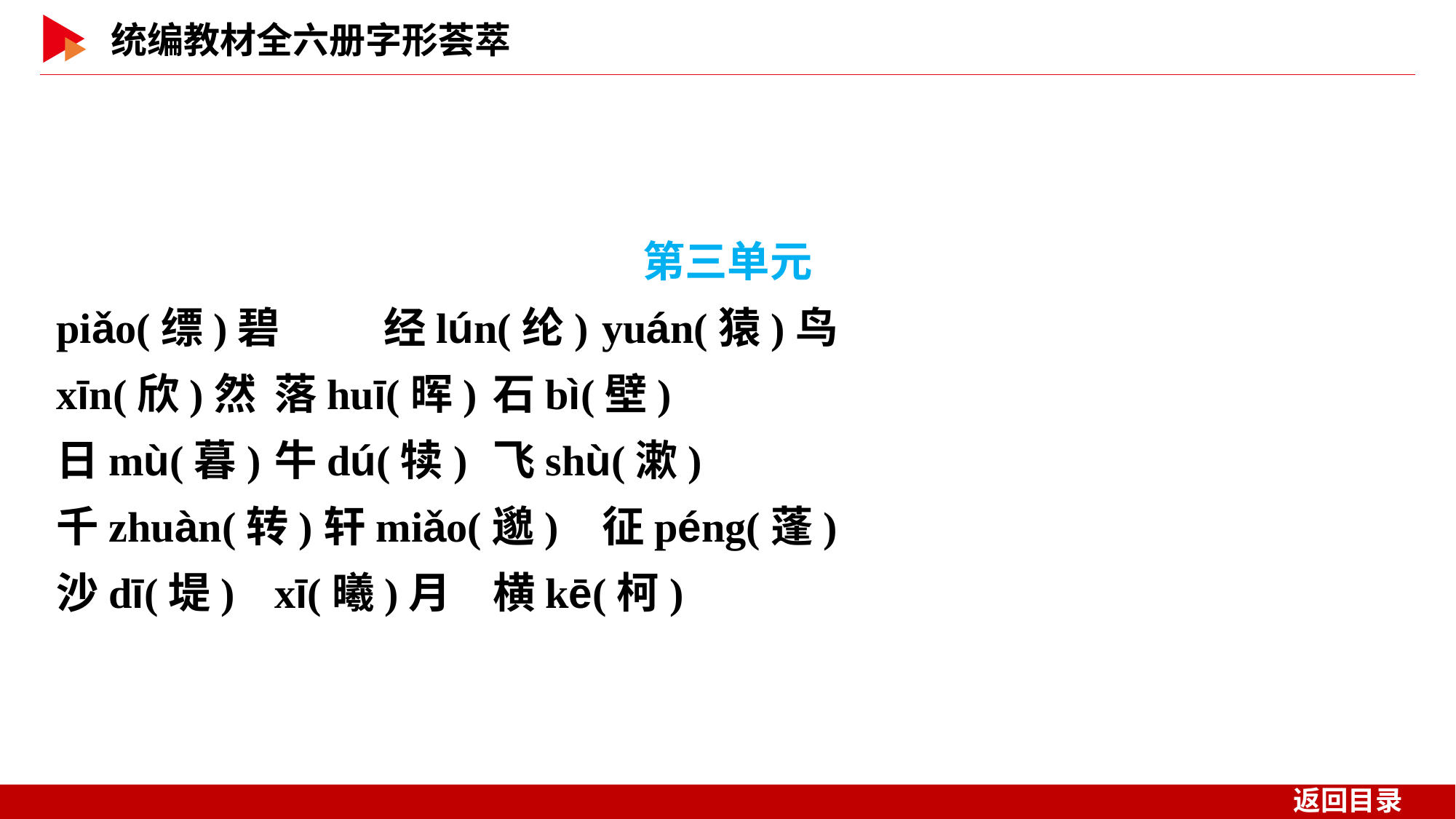

第三单元
piǎo(缥)碧	经lún(纶)	yuán(猿)鸟
xīn(欣)然	落huī(晖)	石bì(壁)
日mù(暮)	牛dú(犊)	飞shù(漱)
千zhuàn(转)轩miǎo(邈)	征péng(蓬)
沙dī(堤)	xī(曦)月	横kē(柯)